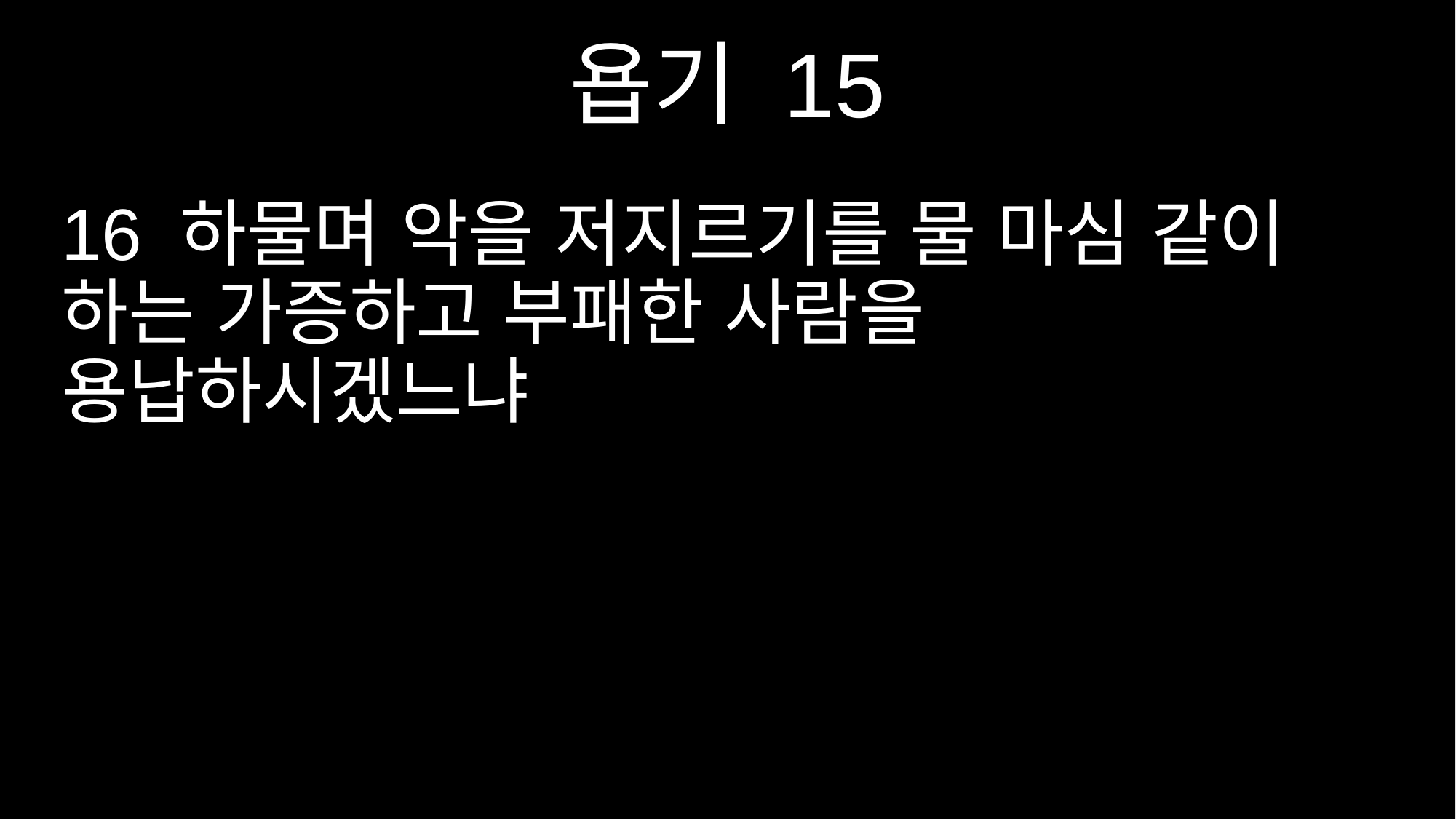

욥기 15
16 하물며 악을 저지르기를 물 마심 같이 하는 가증하고 부패한 사람을 용납하시겠느냐